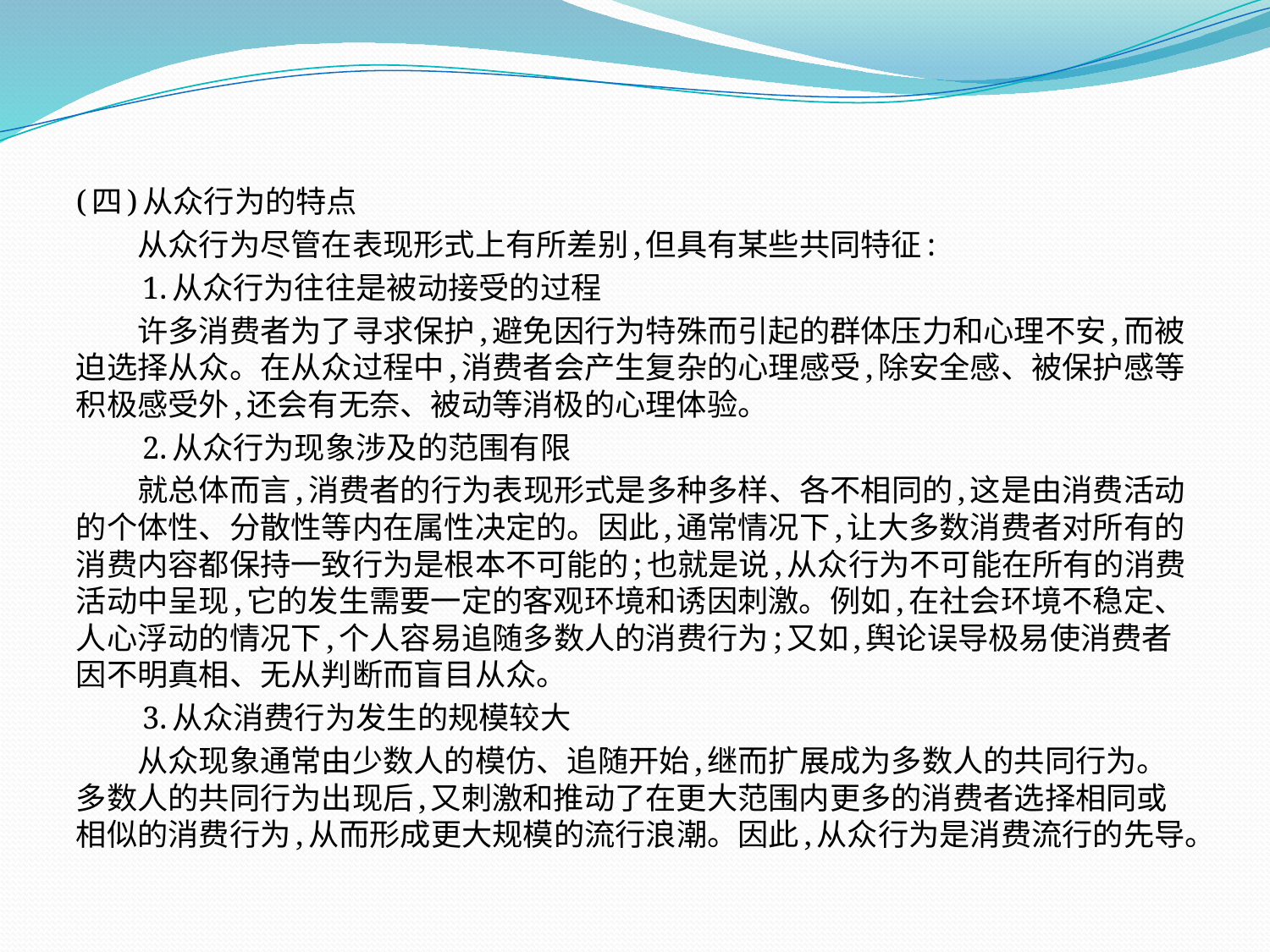

(四)从众行为的特点
　　从众行为尽管在表现形式上有所差别,但具有某些共同特征:
　　1.从众行为往往是被动接受的过程
　　许多消费者为了寻求保护,避免因行为特殊而引起的群体压力和心理不安,而被迫选择从众。在从众过程中,消费者会产生复杂的心理感受,除安全感、被保护感等积极感受外,还会有无奈、被动等消极的心理体验。
　　2.从众行为现象涉及的范围有限
　　就总体而言,消费者的行为表现形式是多种多样、各不相同的,这是由消费活动的个体性、分散性等内在属性决定的。因此,通常情况下,让大多数消费者对所有的消费内容都保持一致行为是根本不可能的;也就是说,从众行为不可能在所有的消费活动中呈现,它的发生需要一定的客观环境和诱因刺激。例如,在社会环境不稳定、人心浮动的情况下,个人容易追随多数人的消费行为;又如,舆论误导极易使消费者因不明真相、无从判断而盲目从众。
　　3.从众消费行为发生的规模较大
　　从众现象通常由少数人的模仿、追随开始,继而扩展成为多数人的共同行为。多数人的共同行为出现后,又刺激和推动了在更大范围内更多的消费者选择相同或相似的消费行为,从而形成更大规模的流行浪潮。因此,从众行为是消费流行的先导。